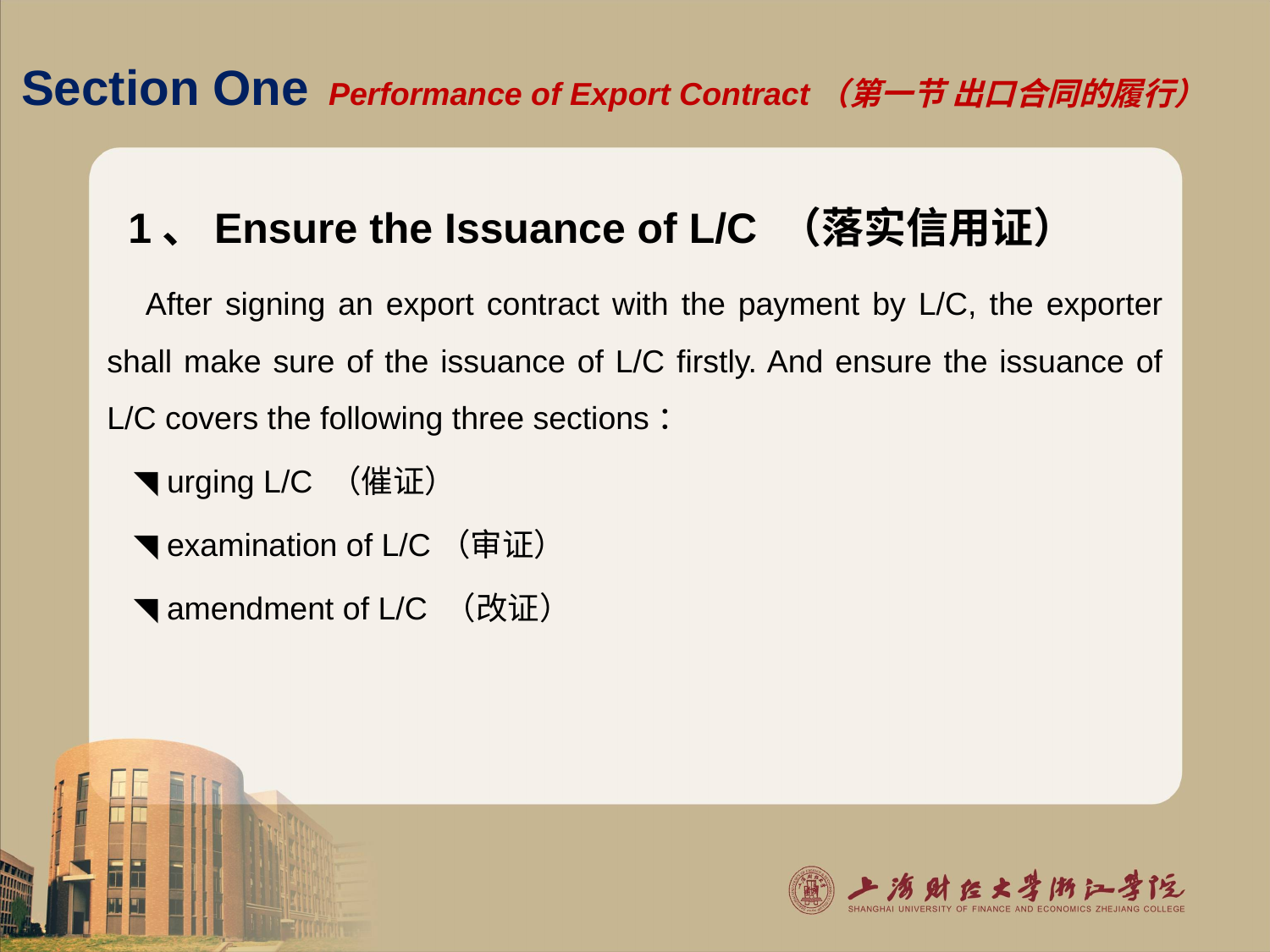

# Section One  Performance of Export Contract（第一节 出口合同的履行）
1、Ensure the Issuance of L/C （落实信用证）
   After signing an export contract with the payment by L/C, the exporter shall make sure of the issuance of L/C firstly. And ensure the issuance of L/C covers the following three sections：
   ◥ urging L/C （催证）
   ◥ examination of L/C（审证）
   ◥ amendment of L/C （改证）